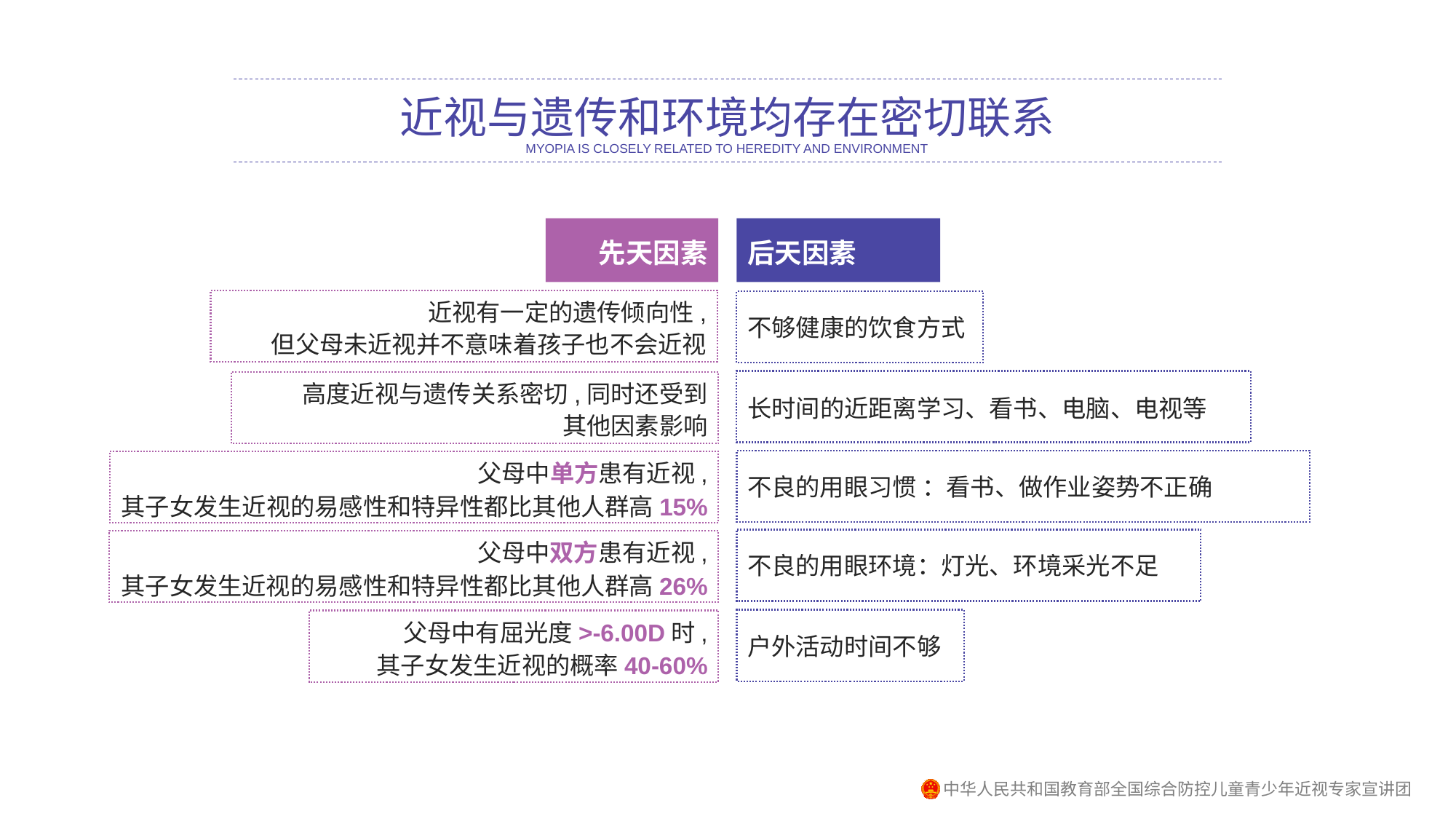

近视与遗传和环境均存在密切联系
MYOPIA IS CLOSELY RELATED TO HEREDITY AND ENVIRONMENT
先天因素
后天因素
近视有一定的遗传倾向性,
但父母未近视并不意味着孩子也不会近视
不够健康的饮食方式
长时间的近距离学习、看书、电脑、电视等
高度近视与遗传关系密切,同时还受到
其他因素影响
不良的用眼习惯 ：看书、做作业姿势不正确
父母中单方患有近视,
其子女发生近视的易感性和特异性都比其他人群高15%
不良的用眼环境：灯光、环境采光不足
父母中双方患有近视,
其子女发生近视的易感性和特异性都比其他人群高26%
户外活动时间不够
父母中有屈光度>-6.00D时,
其子女发生近视的概率40-60%